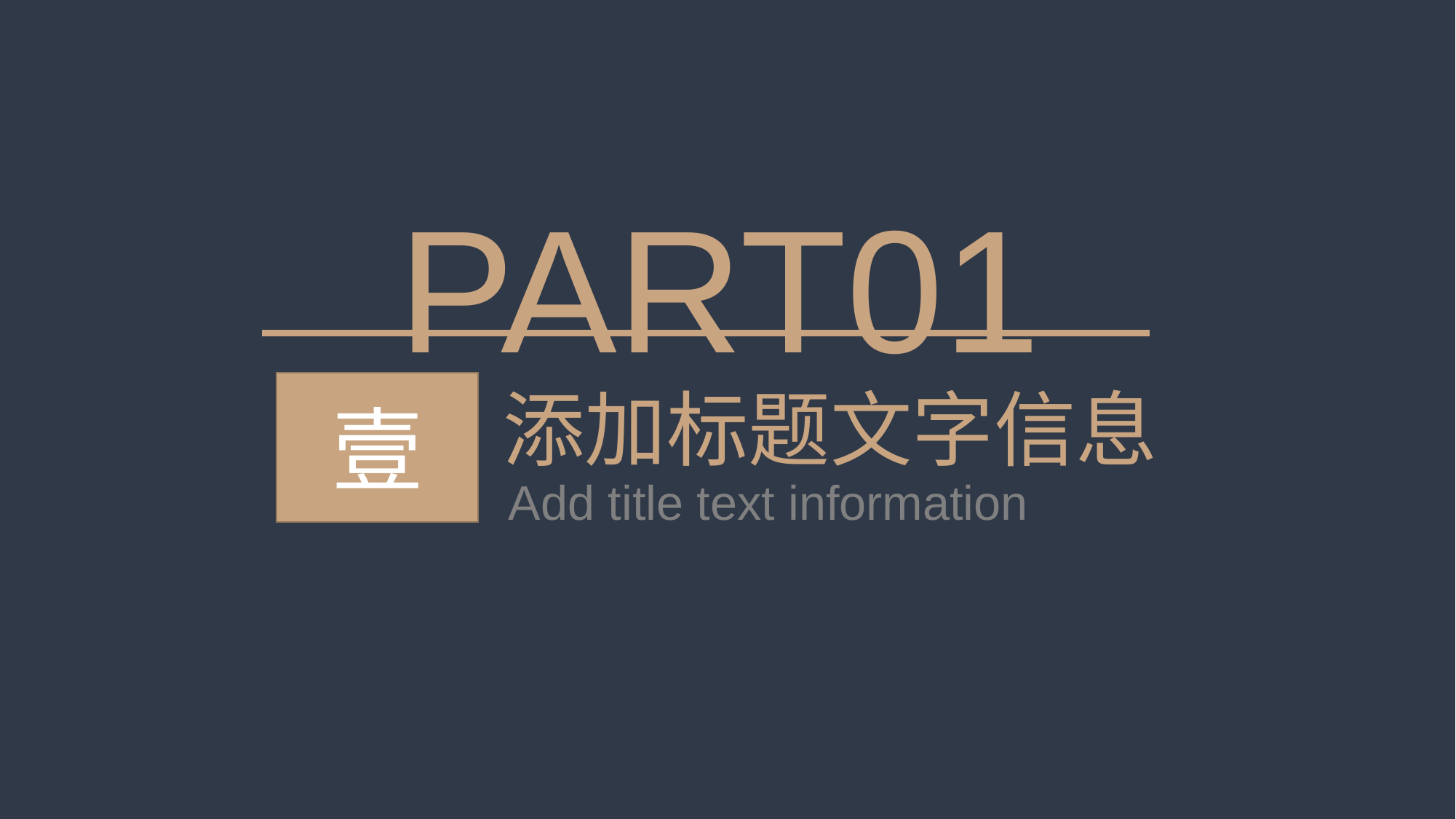

PART01
壹
添加标题文字信息
Add title text information